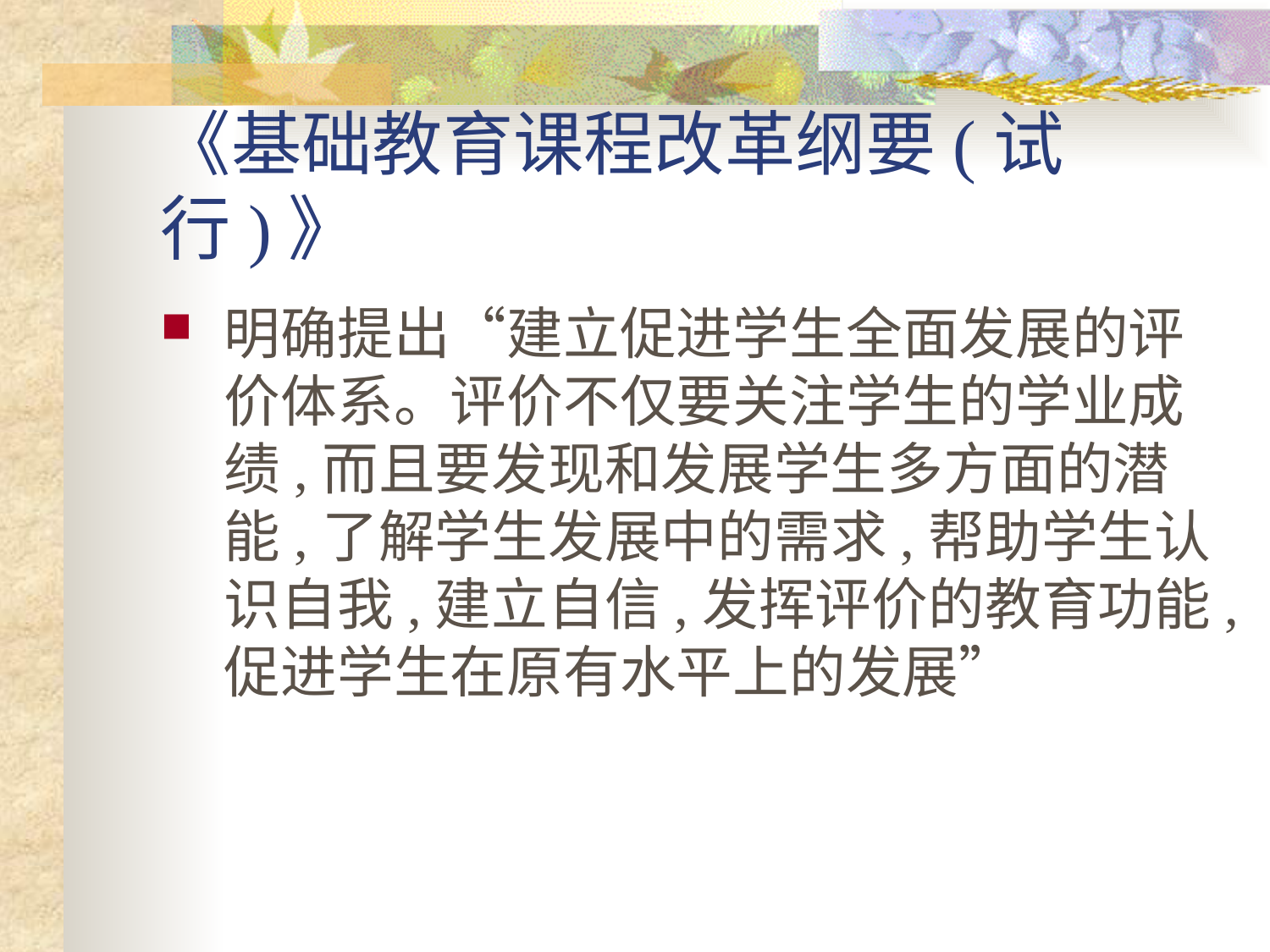

# 《基础教育课程改革纲要(试行)》
明确提出“建立促进学生全面发展的评价体系。评价不仅要关注学生的学业成绩,而且要发现和发展学生多方面的潜能,了解学生发展中的需求,帮助学生认识自我,建立自信,发挥评价的教育功能,促进学生在原有水平上的发展”